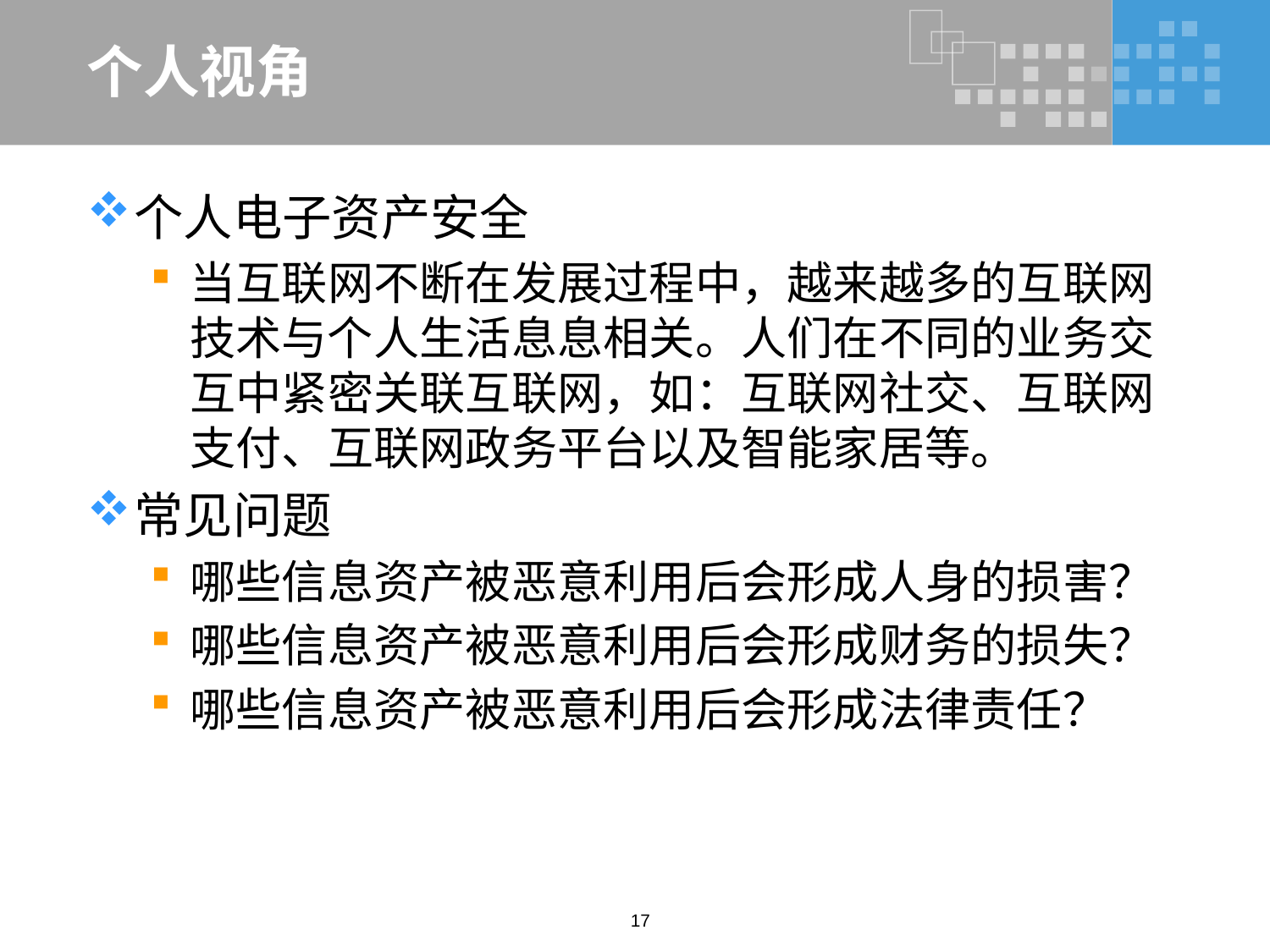

# 个人视角
个人电子资产安全
当互联网不断在发展过程中，越来越多的互联网技术与个人生活息息相关。人们在不同的业务交互中紧密关联互联网，如：互联网社交、互联网支付、互联网政务平台以及智能家居等。
常见问题
哪些信息资产被恶意利用后会形成人身的损害？
哪些信息资产被恶意利用后会形成财务的损失？
哪些信息资产被恶意利用后会形成法律责任？
17